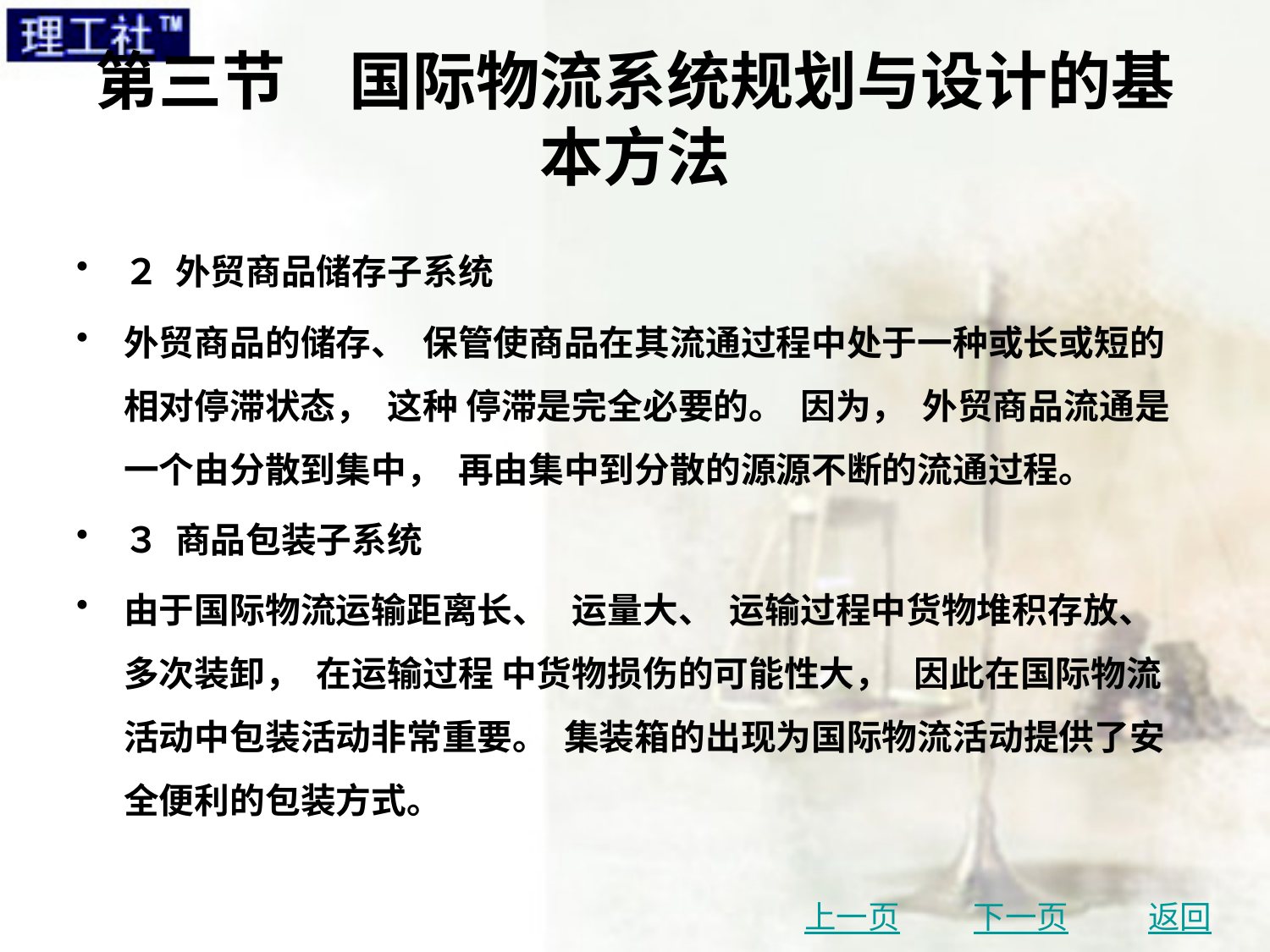

# 第三节　国际物流系统规划与设计的基本方法
２  外贸商品储存子系统
外贸商品的储存、  保管使商品在其流通过程中处于一种或长或短的相对停滞状态，  这种 停滞是完全必要的。  因为，  外贸商品流通是一个由分散到集中，  再由集中到分散的源源不断的流通过程。
３  商品包装子系统
由于国际物流运输距离长、   运量大、  运输过程中货物堆积存放、   多次装卸，  在运输过程 中货物损伤的可能性大，   因此在国际物流活动中包装活动非常重要。  集装箱的出现为国际物流活动提供了安全便利的包装方式。

上一页
下一页
返回